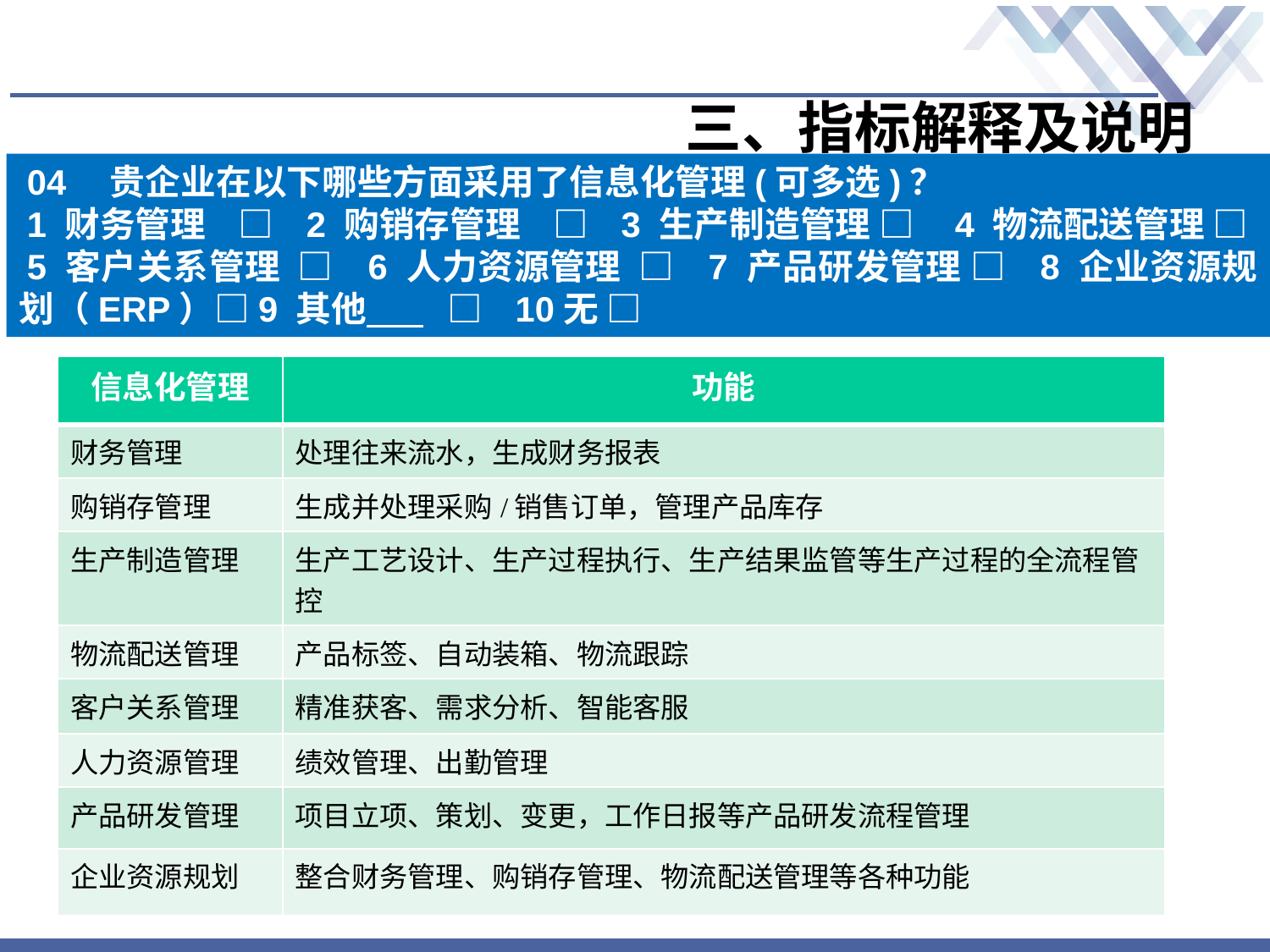

# 三、指标解释及说明
04　贵企业在以下哪些方面采用了信息化管理(可多选)？
1 财务管理    □   2 购销存管理    □   3 生产制造管理 □    4 物流配送管理 □
5 客户关系管理  □   6 人力资源管理  □   7 产品研发管理 □   8 企业资源规划（ERP）□9 其他          □   10无 □
| 信息化管理 | 功能 |
| --- | --- |
| 财务管理 | 处理往来流水，生成财务报表 |
| 购销存管理 | 生成并处理采购/销售订单，管理产品库存 |
| 生产制造管理 | 生产工艺设计、生产过程执行、生产结果监管等生产过程的全流程管控 |
| 物流配送管理 | 产品标签、自动装箱、物流跟踪 |
| 客户关系管理 | 精准获客、需求分析、智能客服 |
| 人力资源管理 | 绩效管理、出勤管理 |
| 产品研发管理 | 项目立项、策划、变更，工作日报等产品研发流程管理 |
| 企业资源规划 | 整合财务管理、购销存管理、物流配送管理等各种功能 |